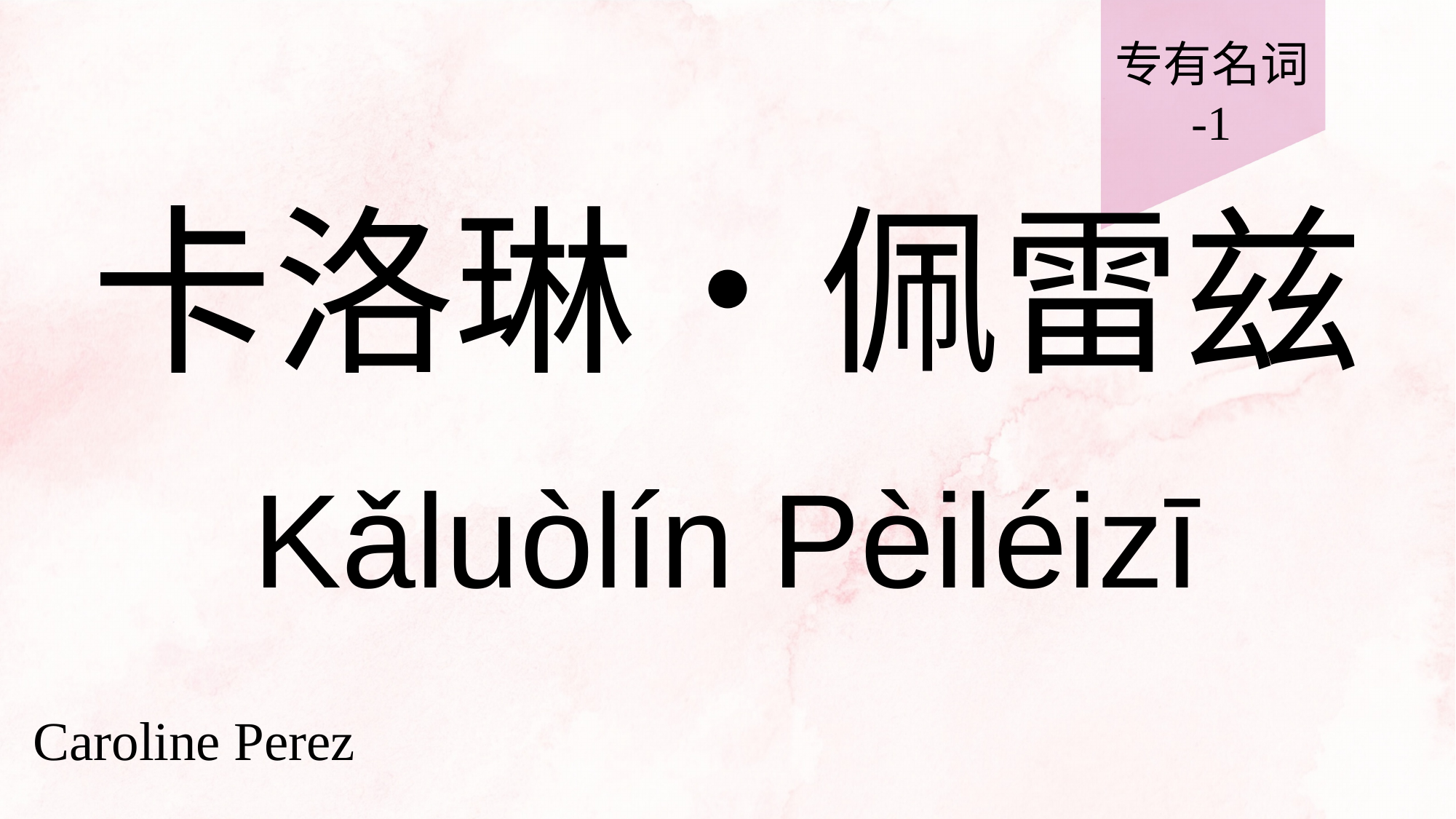

专有名词
-1
# 卡洛琳‧佩雷兹
Kǎluòlín Pèiléizī
Caroline Perez